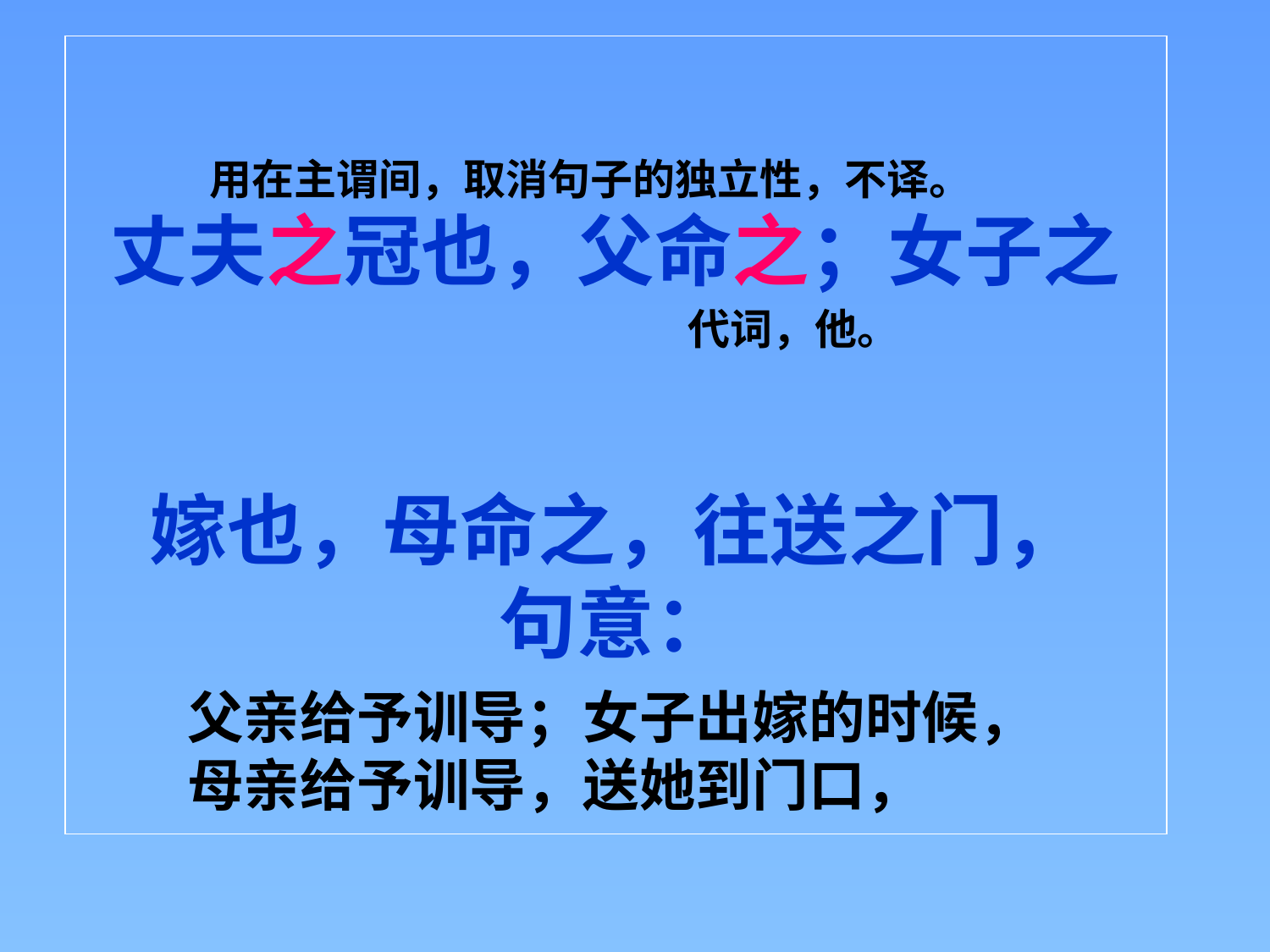

丈夫之冠也，父命之；女子之
嫁也，母命之，往送之门，
句意：
用在主谓间，取消句子的独立性，不译。
代词，他。
父亲给予训导；女子出嫁的时候，母亲给予训导，送她到门口，